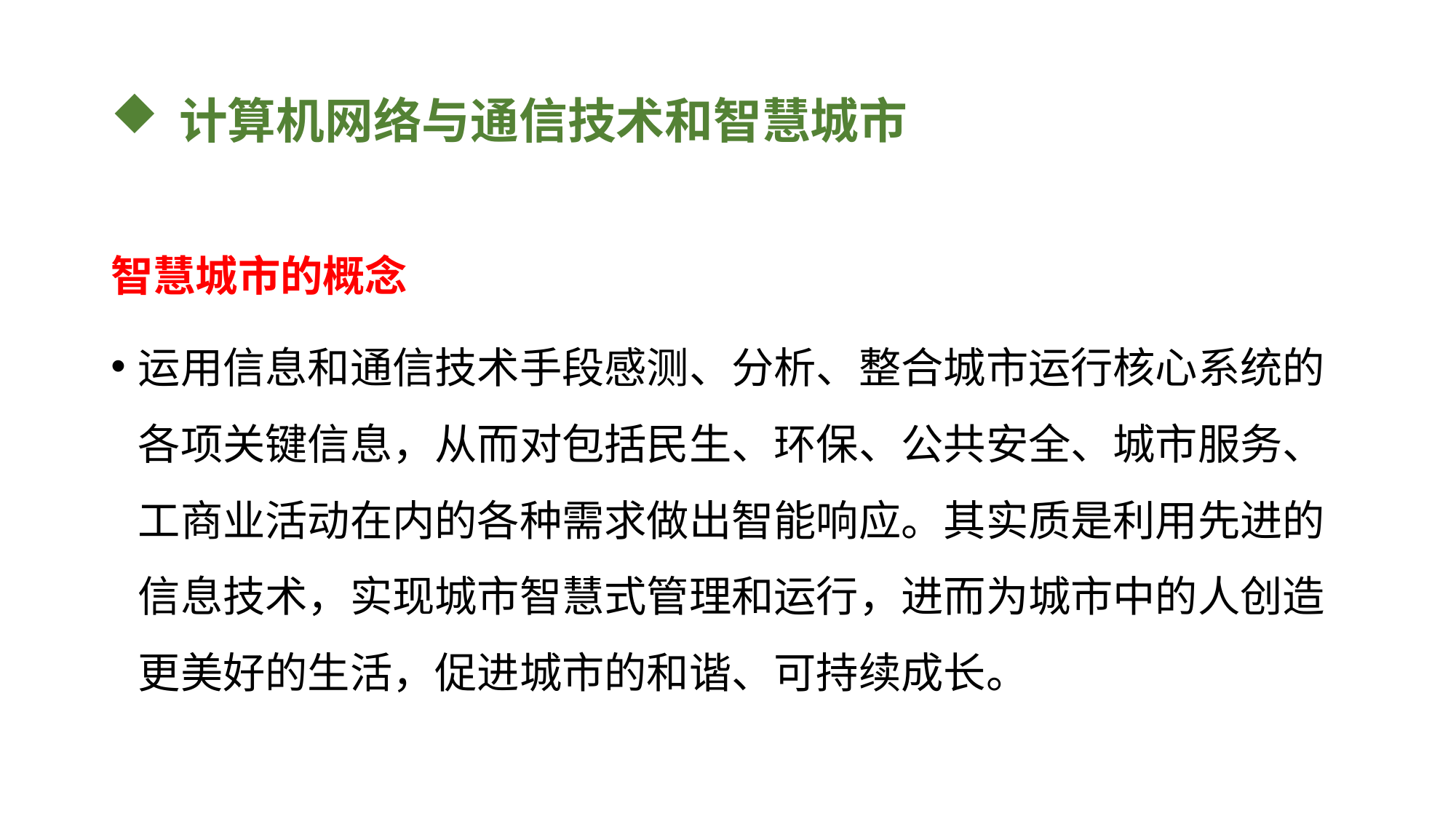

# 计算机网络与通信技术和智慧城市
智慧城市的概念
运用信息和通信技术手段感测、分析、整合城市运行核心系统的各项关键信息，从而对包括民生、环保、公共安全、城市服务、工商业活动在内的各种需求做出智能响应。其实质是利用先进的信息技术，实现城市智慧式管理和运行，进而为城市中的人创造更美好的生活，促进城市的和谐、可持续成长。